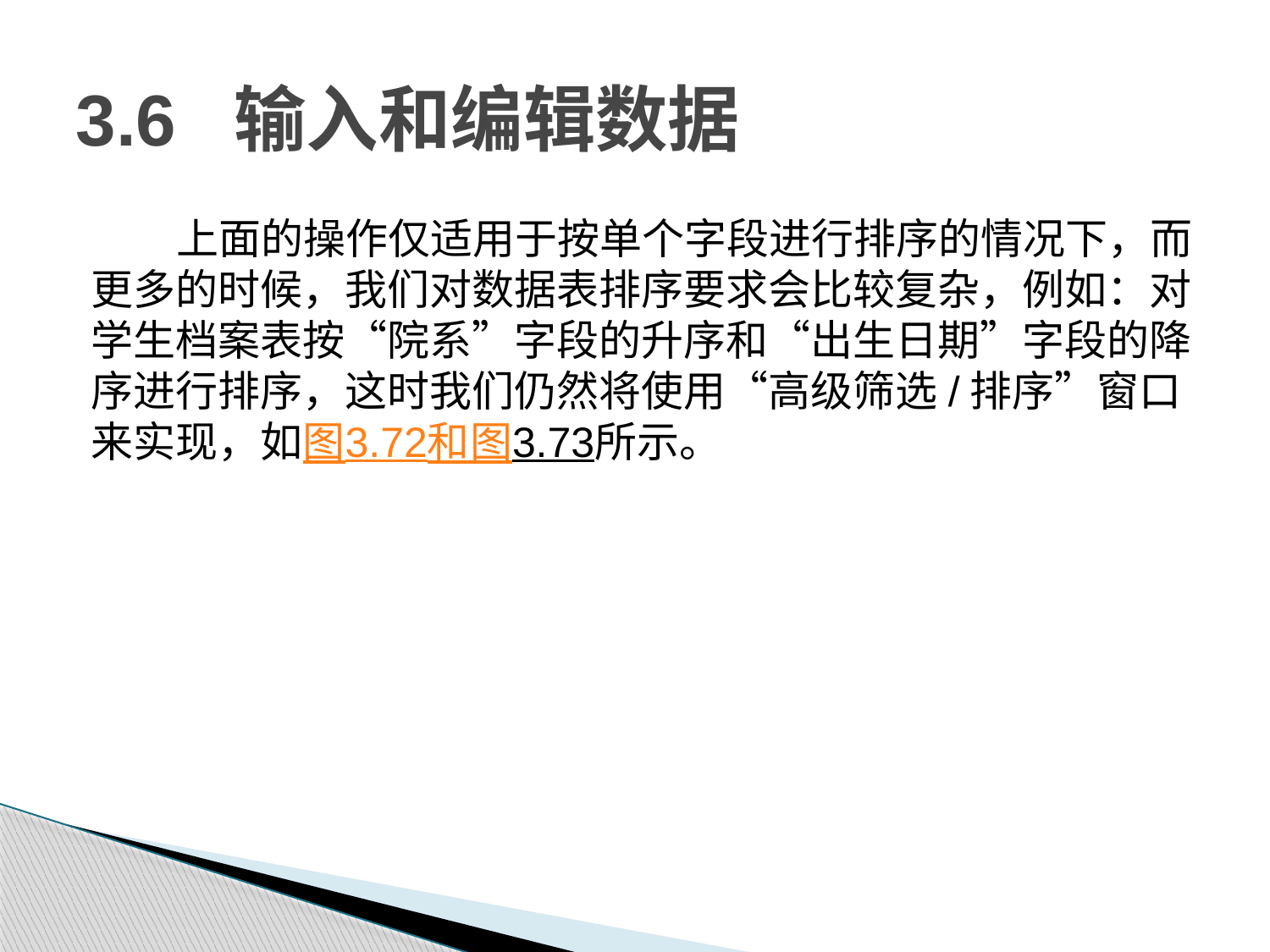

# 3.6  输入和编辑数据
上面的操作仅适用于按单个字段进行排序的情况下，而更多的时候，我们对数据表排序要求会比较复杂，例如：对学生档案表按“院系”字段的升序和“出生日期”字段的降序进行排序，这时我们仍然将使用“高级筛选/排序”窗口来实现，如图3.72和图3.73所示。